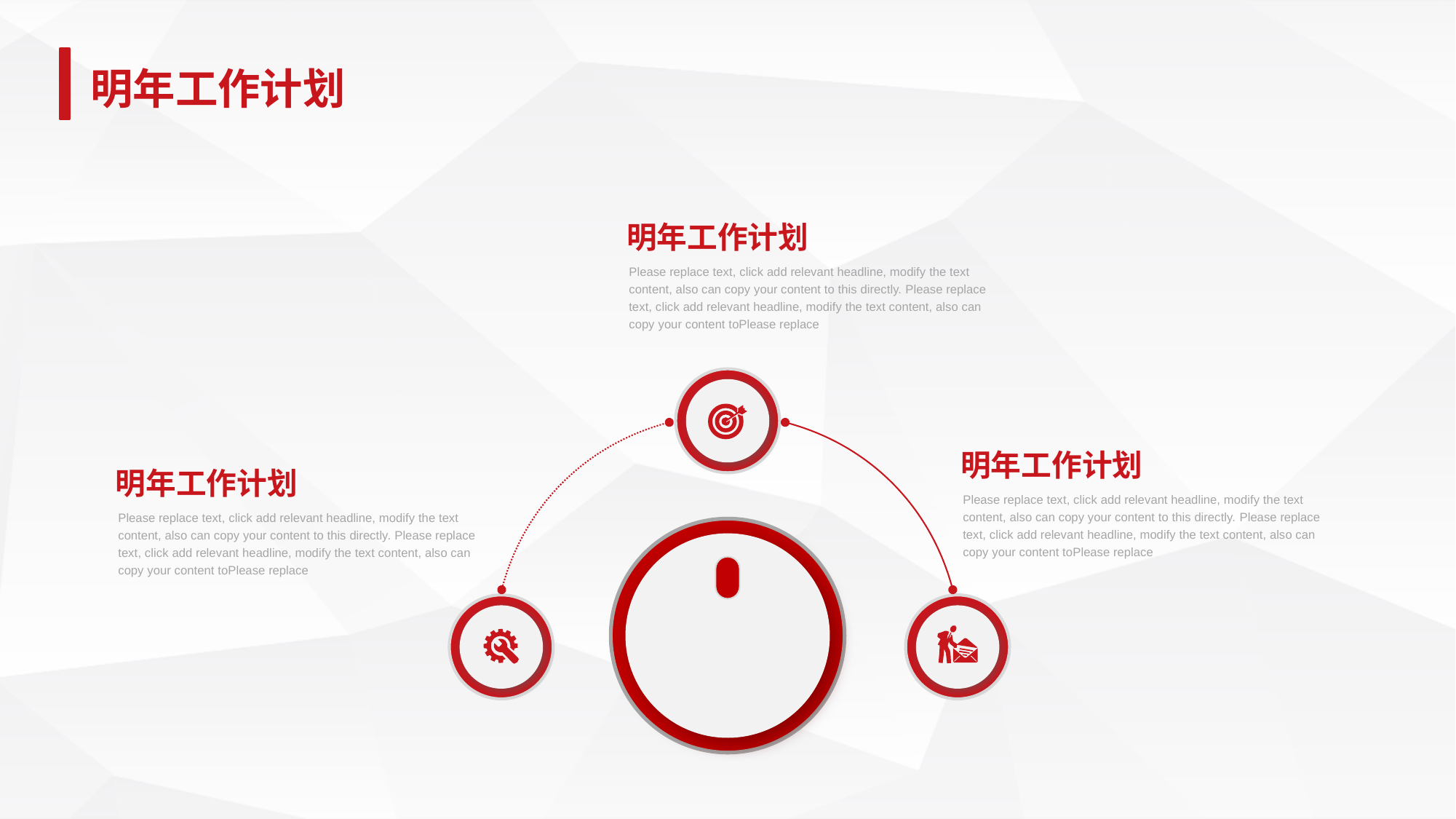

明年工作计划
明年工作计划
Please replace text, click add relevant headline, modify the text content, also can copy your content to this directly. Please replace text, click add relevant headline, modify the text content, also can copy your content toPlease replace

明年工作计划
明年工作计划
Please replace text, click add relevant headline, modify the text content, also can copy your content to this directly. Please replace text, click add relevant headline, modify the text content, also can copy your content toPlease replace
Please replace text, click add relevant headline, modify the text content, also can copy your content to this directly. Please replace text, click add relevant headline, modify the text content, also can copy your content toPlease replace